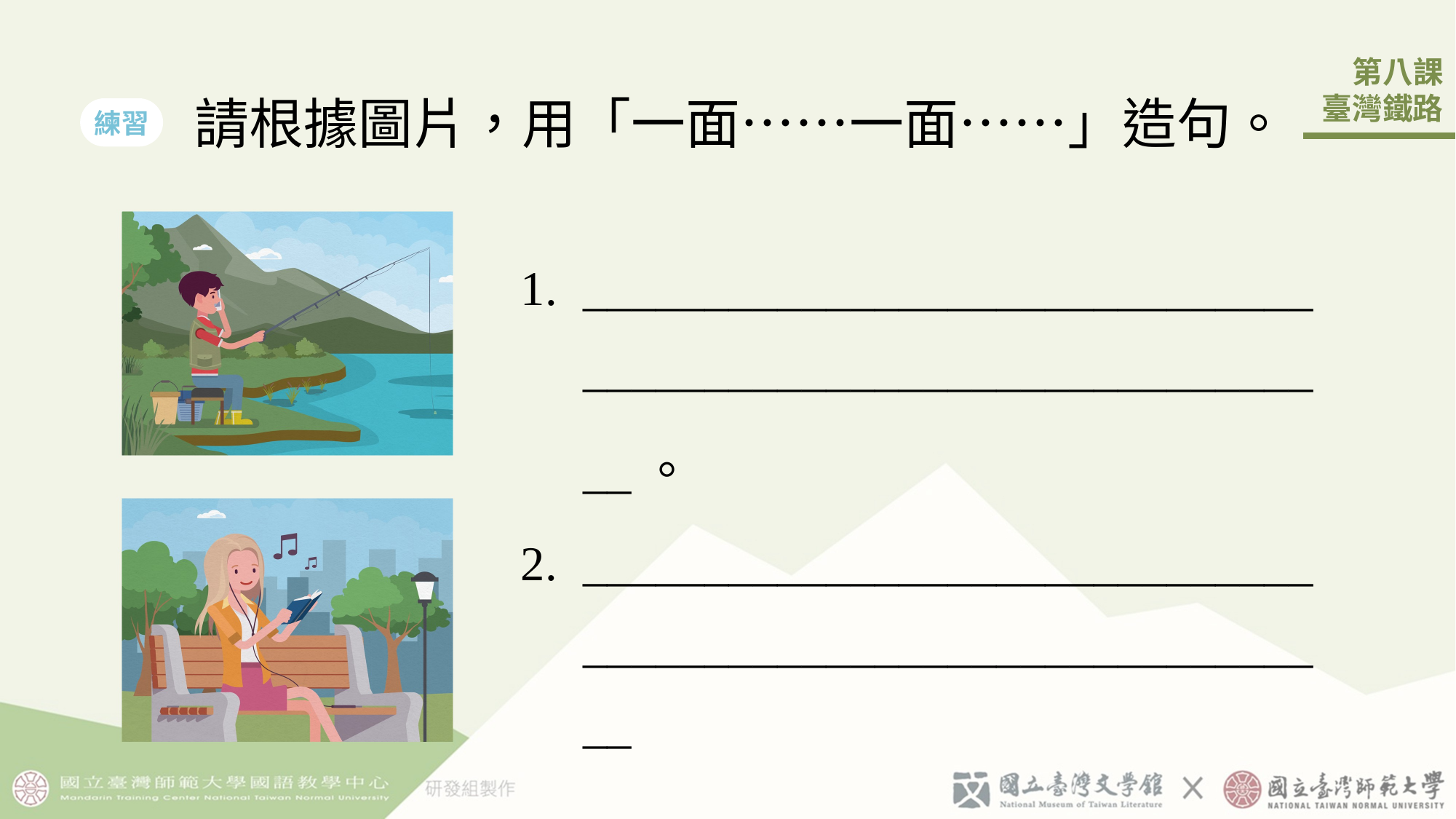

請根據圖片，用「一面……一面……」造句。
練習
| 1. | \_\_\_\_\_\_\_\_\_\_\_\_\_\_\_\_\_\_\_\_\_\_\_\_\_\_\_\_\_\_\_\_\_\_\_\_\_\_\_\_\_\_\_\_\_\_\_\_\_\_\_\_\_\_\_\_\_\_\_\_\_\_。 |
| --- | --- |
| 2. | \_\_\_\_\_\_\_\_\_\_\_\_\_\_\_\_\_\_\_\_\_\_\_\_\_\_\_\_\_\_\_\_\_\_\_\_\_\_\_\_\_\_\_\_\_\_\_\_\_\_\_\_\_\_\_\_\_\_\_\_\_\_ |